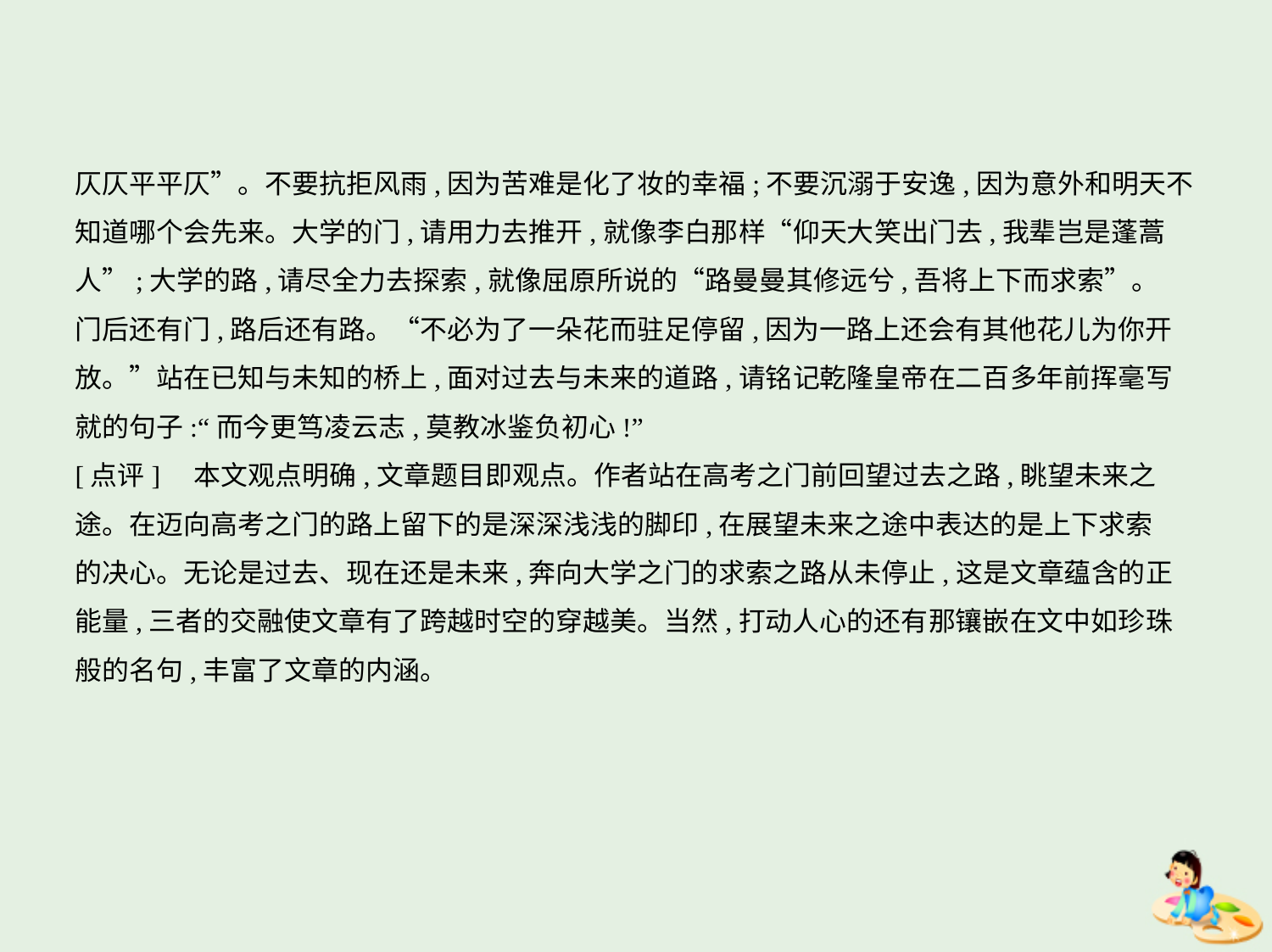

仄仄平平仄”。不要抗拒风雨,因为苦难是化了妆的幸福;不要沉溺于安逸,因为意外和明天不
知道哪个会先来。大学的门,请用力去推开,就像李白那样“仰天大笑出门去,我辈岂是蓬蒿
人”;大学的路,请尽全力去探索,就像屈原所说的“路曼曼其修远兮,吾将上下而求索”。
门后还有门,路后还有路。“不必为了一朵花而驻足停留,因为一路上还会有其他花儿为你开
放。”站在已知与未知的桥上,面对过去与未来的道路,请铭记乾隆皇帝在二百多年前挥毫写
就的句子:“而今更笃凌云志,莫教冰鉴负初心!”
[点评]　本文观点明确,文章题目即观点。作者站在高考之门前回望过去之路,眺望未来之
途。在迈向高考之门的路上留下的是深深浅浅的脚印,在展望未来之途中表达的是上下求索
的决心。无论是过去、现在还是未来,奔向大学之门的求索之路从未停止,这是文章蕴含的正
能量,三者的交融使文章有了跨越时空的穿越美。当然,打动人心的还有那镶嵌在文中如珍珠
般的名句,丰富了文章的内涵。